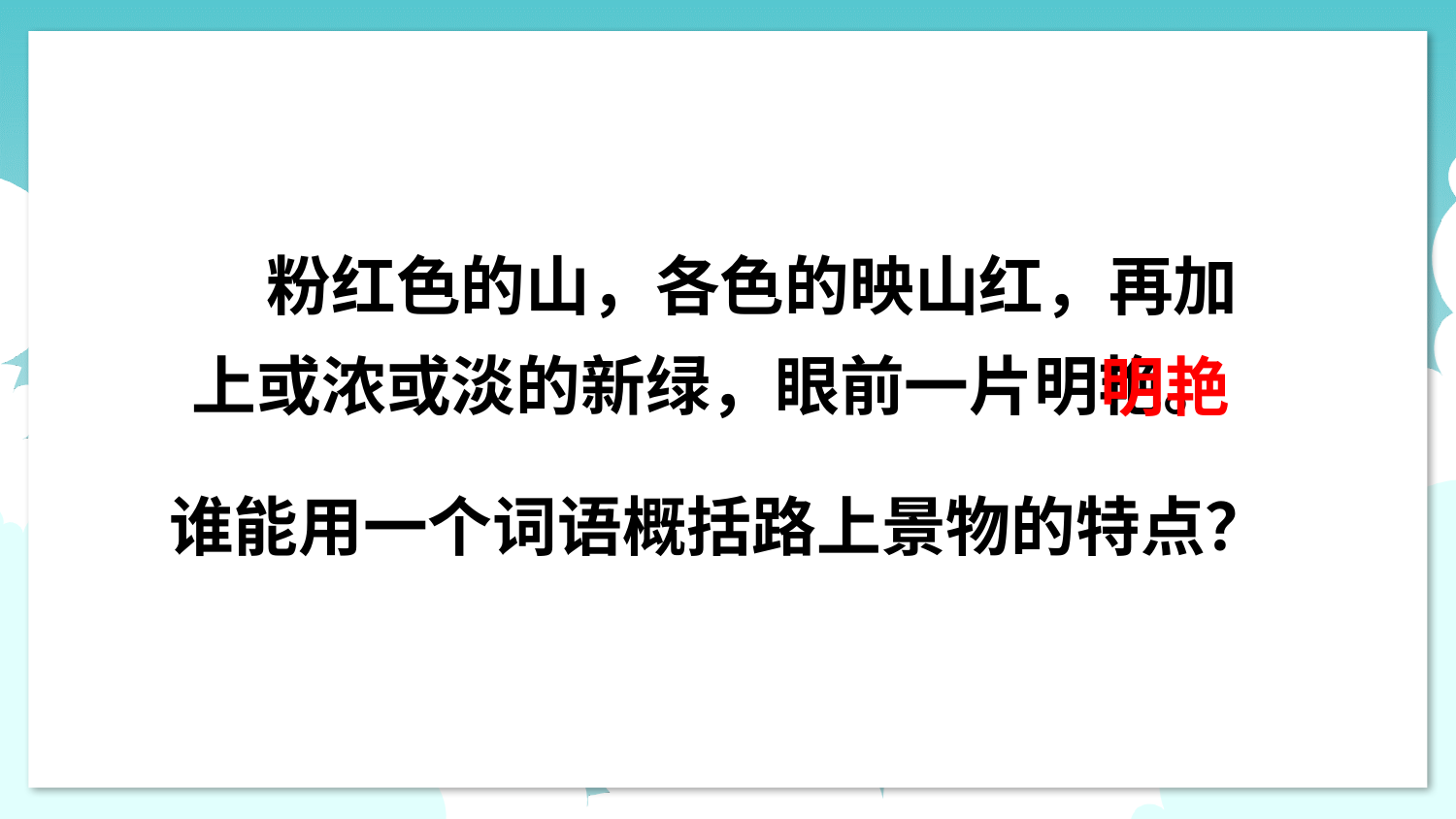

粉红色的山，各色的映山红，再加上或浓或淡的新绿，眼前一片明艳。
明艳
谁能用一个词语概括路上景物的特点？